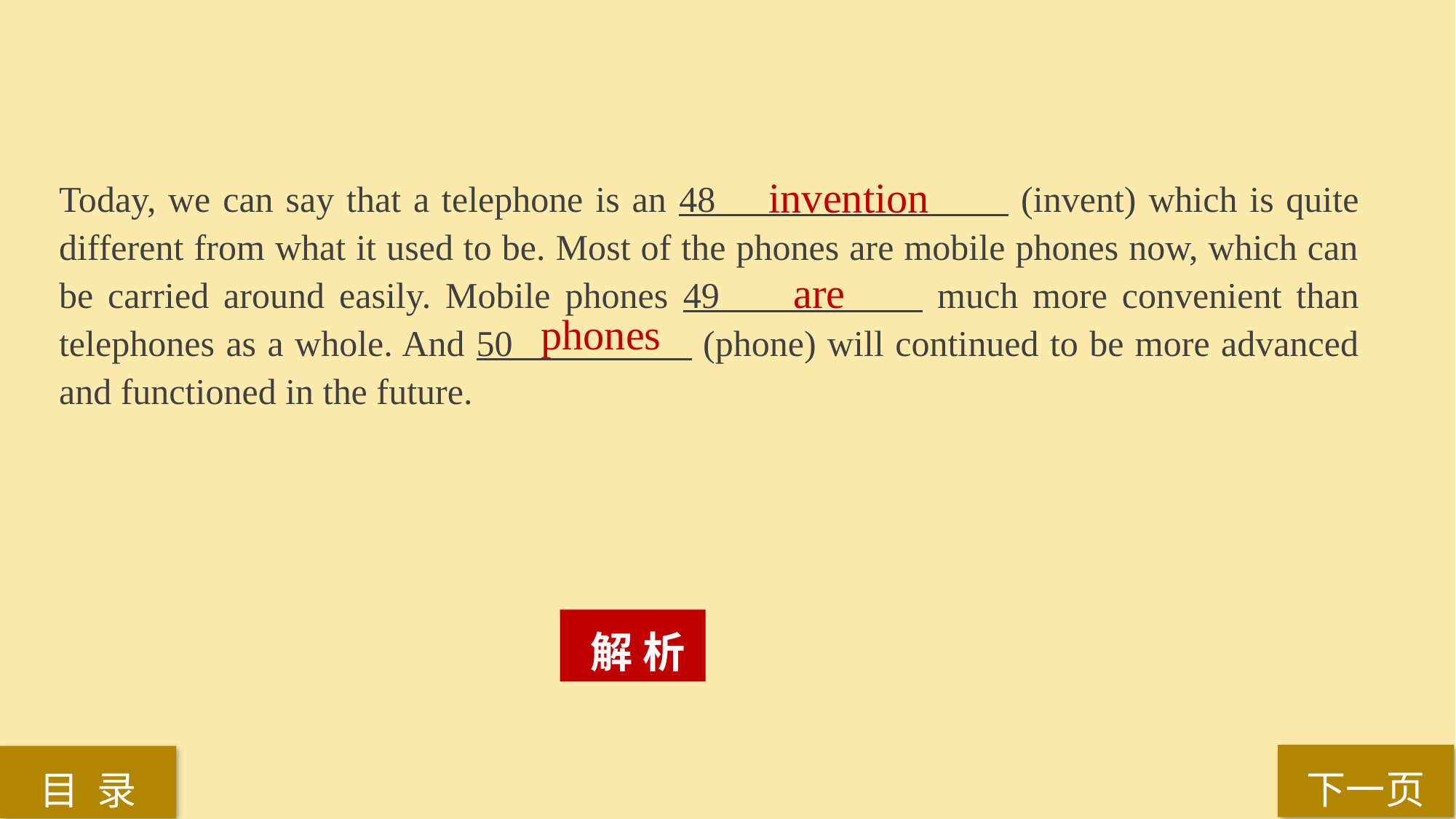

Today, we can say that a telephone is an 48                         (invent) which is quite different from what it used to be. Most of the phones are mobile phones now, which can be carried around easily. Mobile phones 49               much more convenient than telephones as a whole. And 50                 (phone) will continued to be more advanced and functioned in the future.
invention
are
phones
 解 析